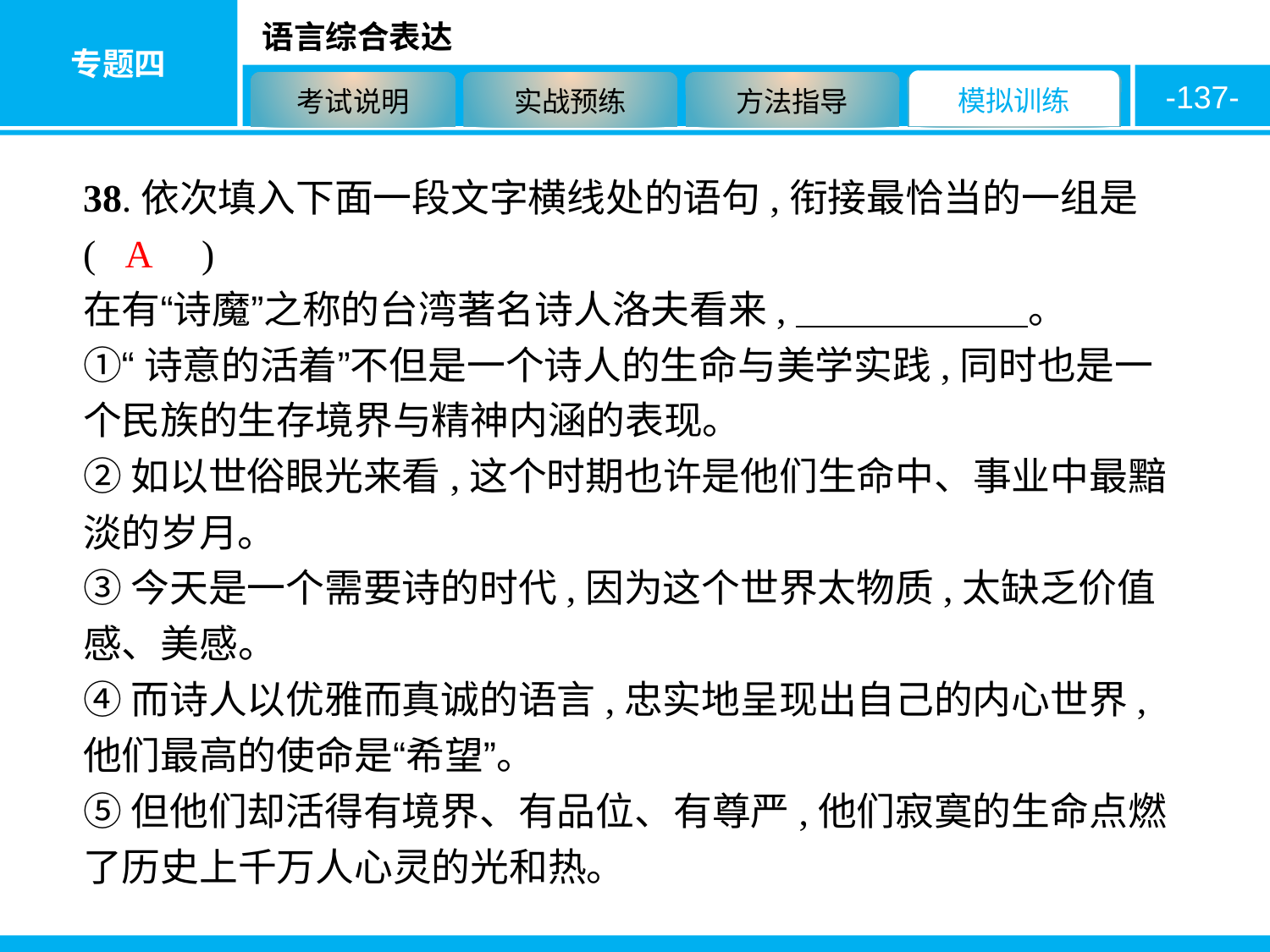

-137-
38.依次填入下面一段文字横线处的语句,衔接最恰当的一组是 ( 　　)
在有“诗魔”之称的台湾著名诗人洛夫看来,　　　　　　。
①“诗意的活着”不但是一个诗人的生命与美学实践,同时也是一个民族的生存境界与精神内涵的表现。
②如以世俗眼光来看,这个时期也许是他们生命中、事业中最黯淡的岁月。
③今天是一个需要诗的时代,因为这个世界太物质,太缺乏价值感、美感。
④而诗人以优雅而真诚的语言,忠实地呈现出自己的内心世界,他们最高的使命是“希望”。
⑤但他们却活得有境界、有品位、有尊严,他们寂寞的生命点燃了历史上千万人心灵的光和热。
A